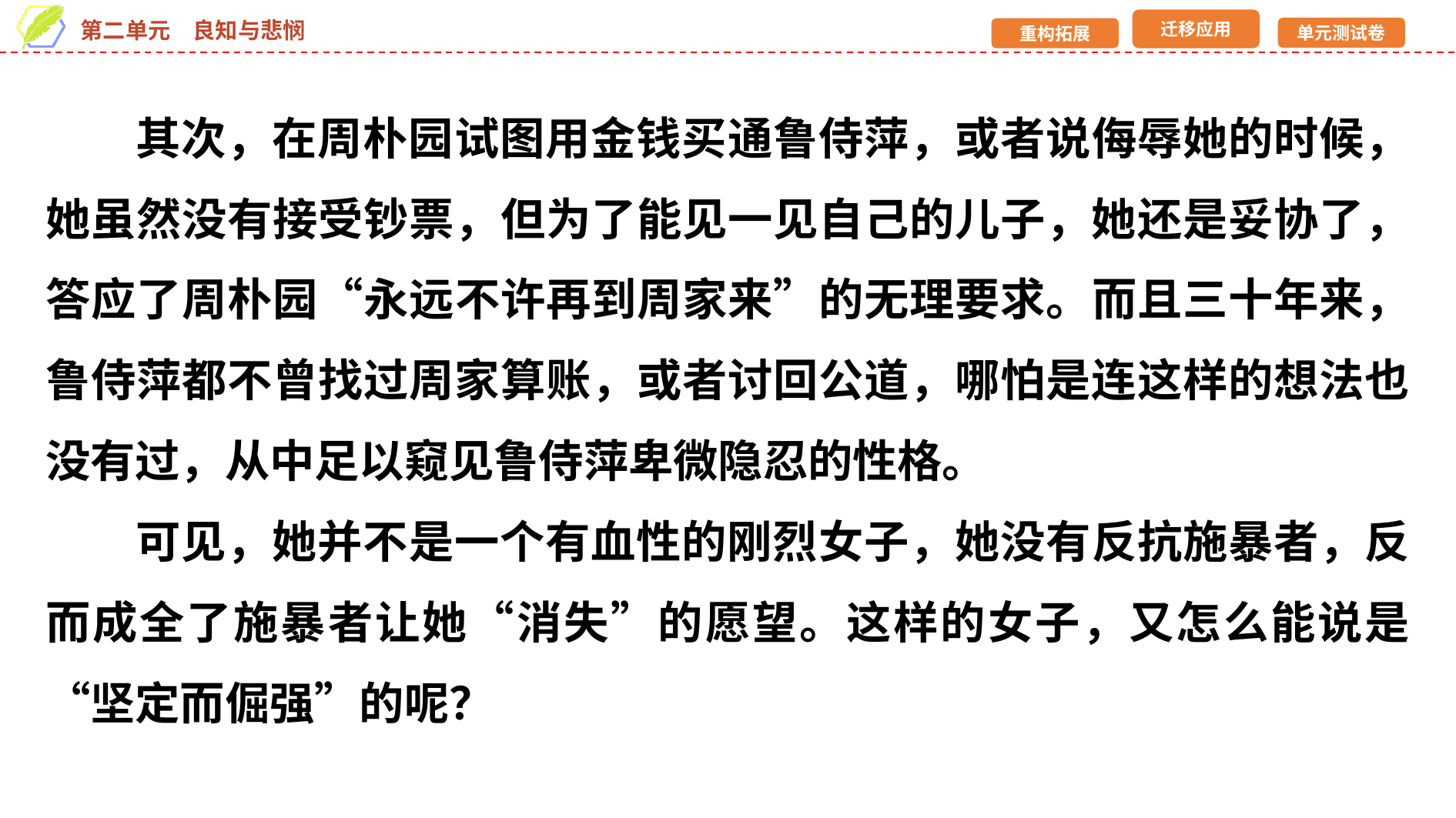

其次，在周朴园试图用金钱买通鲁侍萍，或者说侮辱她的时候，她虽然没有接受钞票，但为了能见一见自己的儿子，她还是妥协了，答应了周朴园“永远不许再到周家来”的无理要求。而且三十年来，鲁侍萍都不曾找过周家算账，或者讨回公道，哪怕是连这样的想法也没有过，从中足以窥见鲁侍萍卑微隐忍的性格。
可见，她并不是一个有血性的刚烈女子，她没有反抗施暴者，反而成全了施暴者让她“消失”的愿望。这样的女子，又怎么能说是“坚定而倔强”的呢？